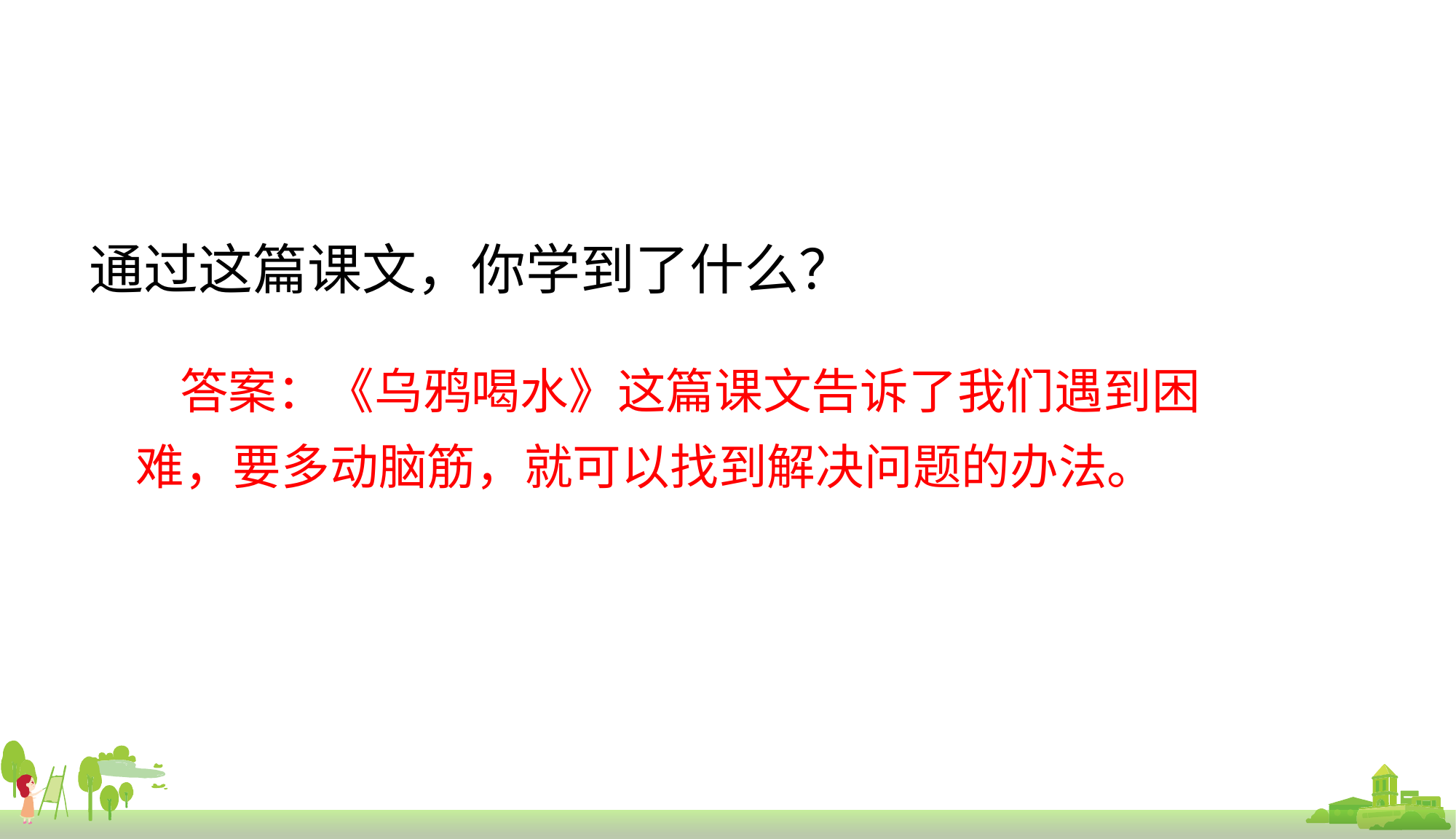

通过这篇课文，你学到了什么？
   答案：《乌鸦喝水》这篇课文告诉了我们遇到困难，要多动脑筋，就可以找到解决问题的办法。